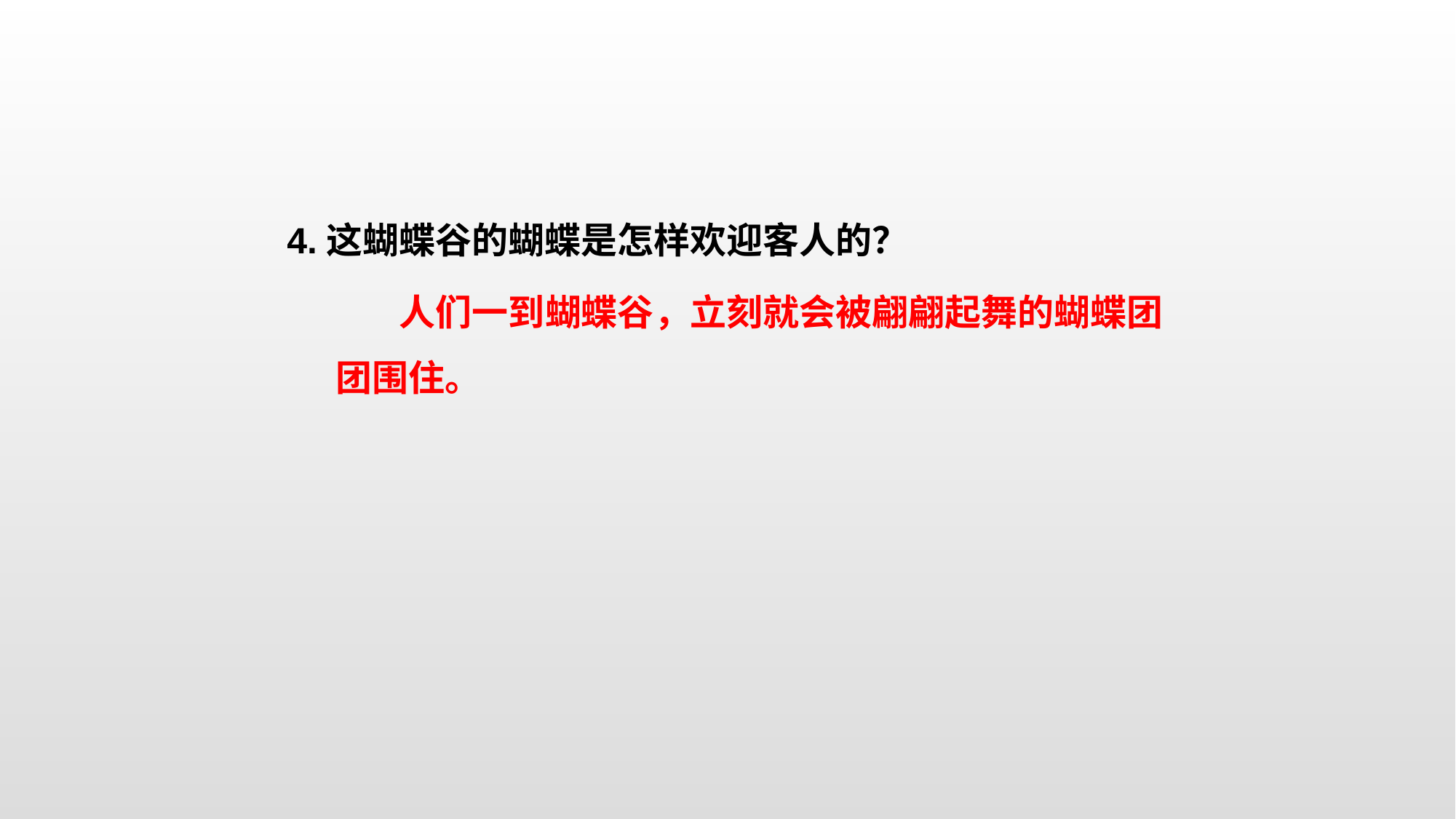

4.这蝴蝶谷的蝴蝶是怎样欢迎客人的？
人们一到蝴蝶谷，立刻就会被翩翩起舞的蝴蝶团团围住。